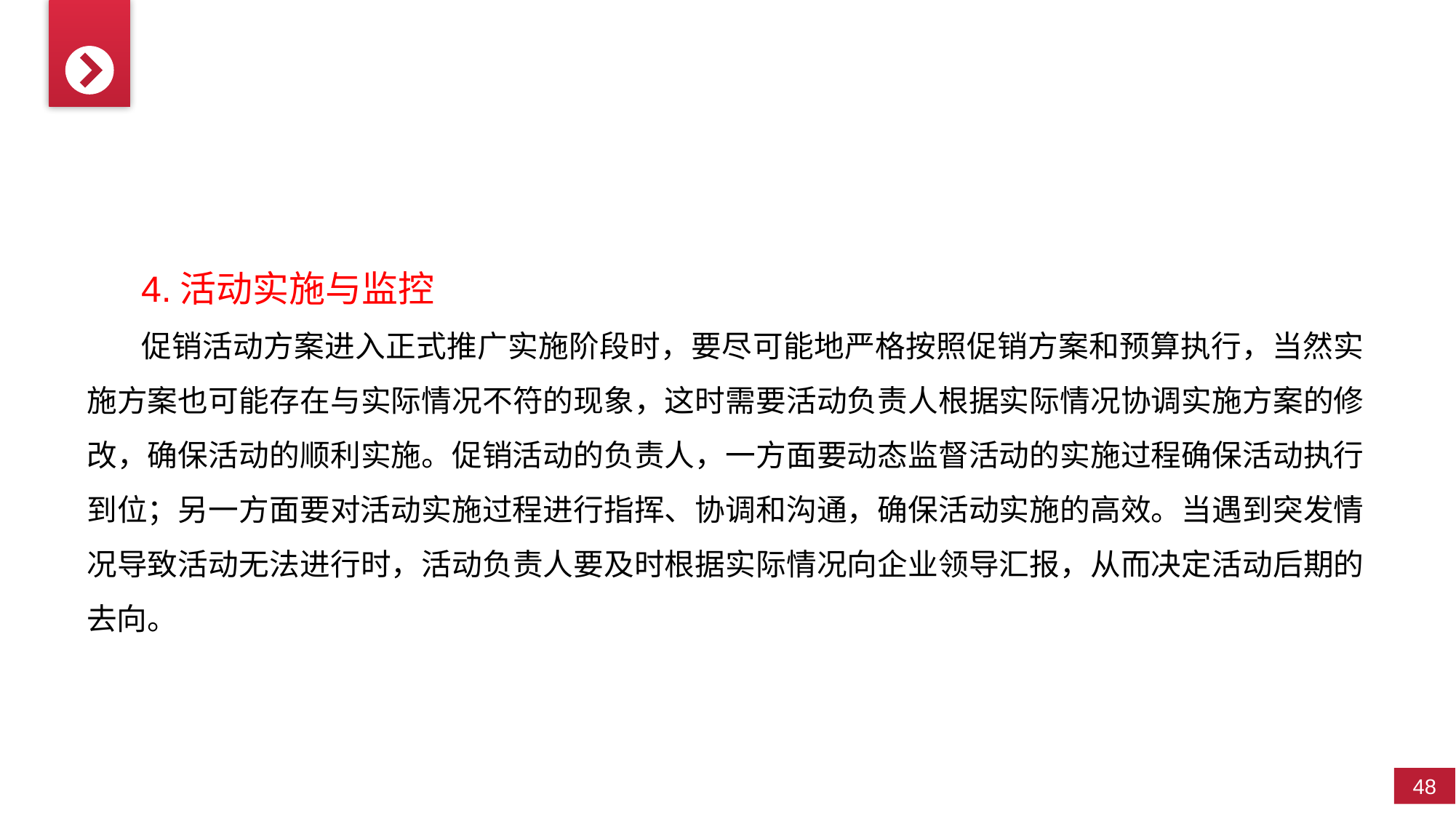

4.活动实施与监控
促销活动方案进入正式推广实施阶段时，要尽可能地严格按照促销方案和预算执行，当然实施方案也可能存在与实际情况不符的现象，这时需要活动负责人根据实际情况协调实施方案的修改，确保活动的顺利实施。促销活动的负责人，一方面要动态监督活动的实施过程确保活动执行到位；另一方面要对活动实施过程进行指挥、协调和沟通，确保活动实施的高效。当遇到突发情况导致活动无法进行时，活动负责人要及时根据实际情况向企业领导汇报，从而决定活动后期的去向。